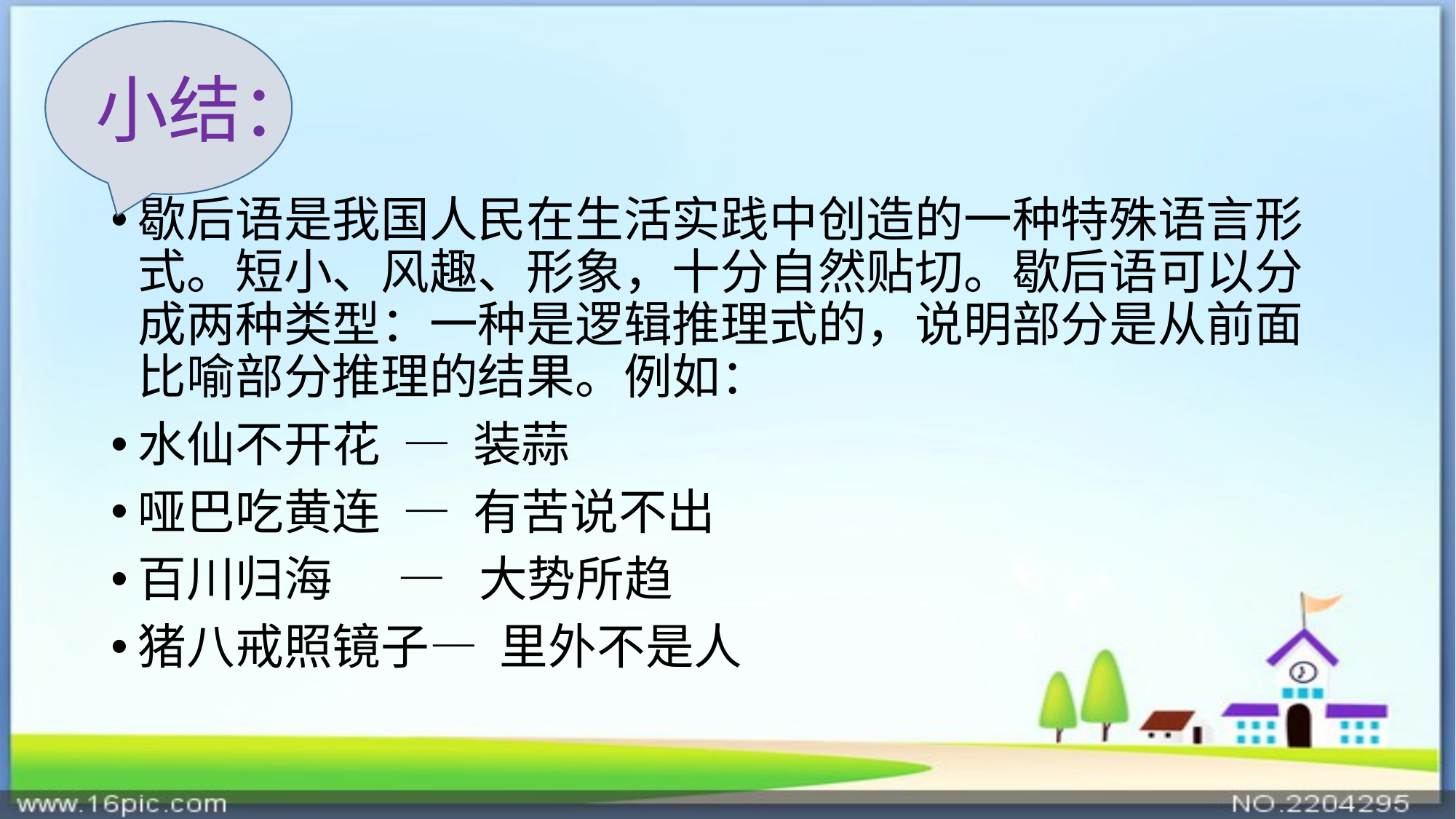

小结：
歇后语是我国人民在生活实践中创造的一种特殊语言形式。短小、风趣、形象，十分自然贴切。歇后语可以分成两种类型：一种是逻辑推理式的，说明部分是从前面比喻部分推理的结果。例如：
水仙不开花  —  装蒜
哑巴吃黄连  —  有苦说不出
百川归海      —   大势所趋
猪八戒照镜子—  里外不是人